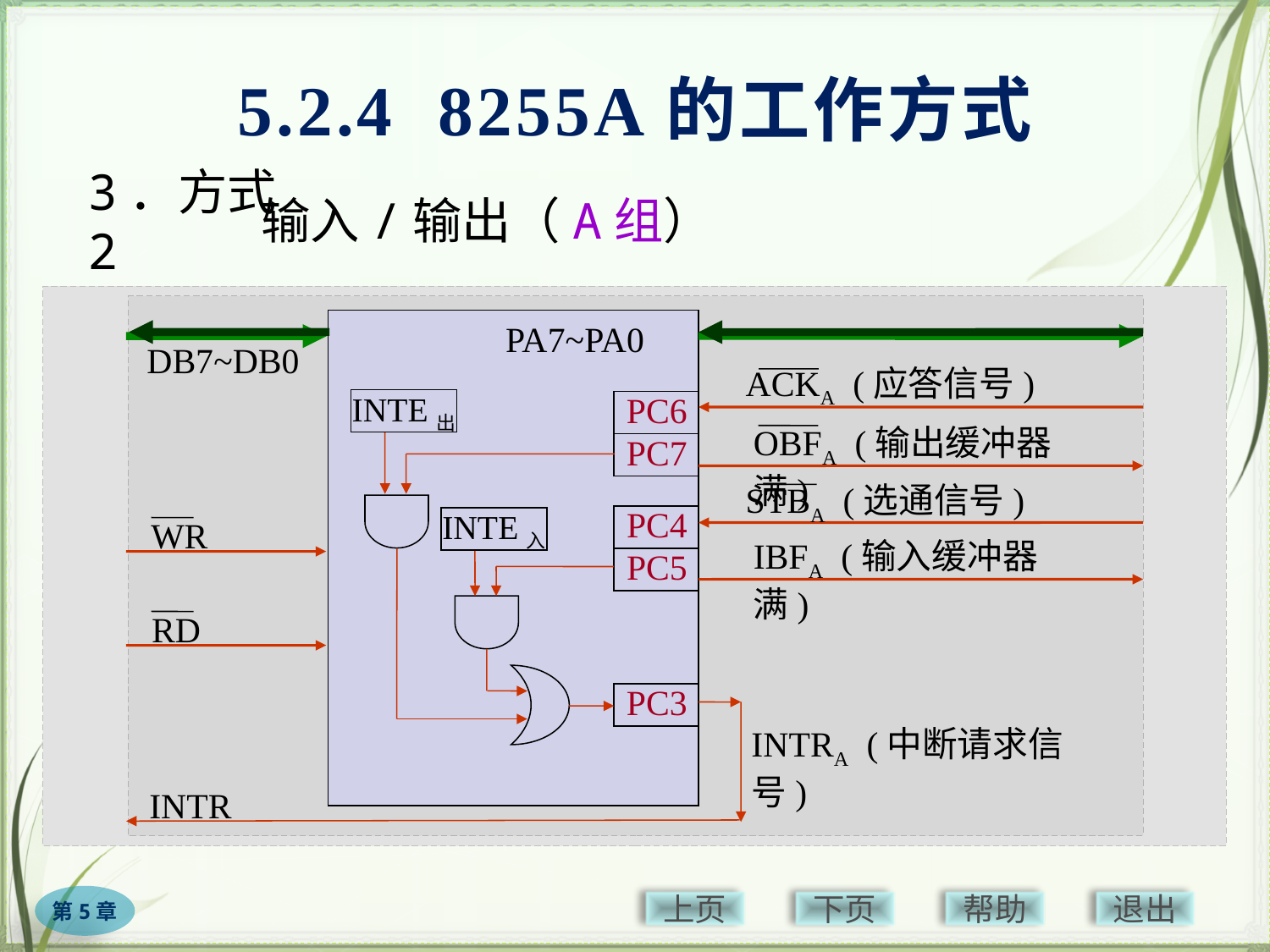

5.2.4  8255A的工作方式
# 3．方式2
输入/输出（A组）

C
P
U

外

设

PA7~PA0
INTE出
PC6
PC7

PC3
PC4
INTE入
PC5

DB7~DB0

ACKA  (应答信号)

OBFA  (输出缓冲器满)

STBA  (选通信号)

WR

IBFA  (输入缓冲器满)

RD

INTRA  (中断请求信号)

INTR